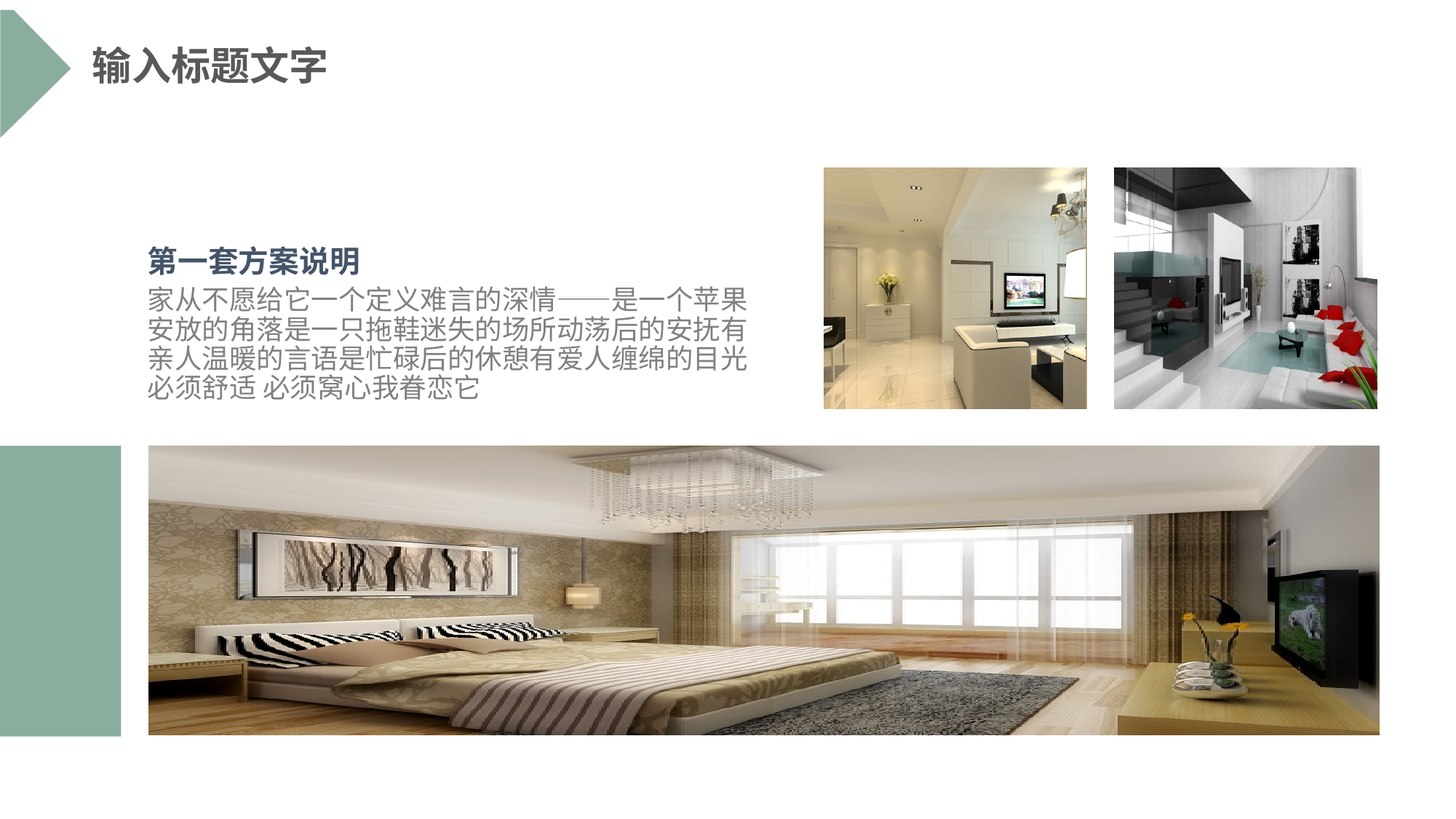

输入标题文字

第一套方案说明
家从不愿给它一个定义难言的深情——是一个苹果安放的角落是一只拖鞋迷失的场所动荡后的安抚有亲人温暖的言语是忙碌后的休憩有爱人缠绵的目光必须舒适 必须窝心我眷恋它